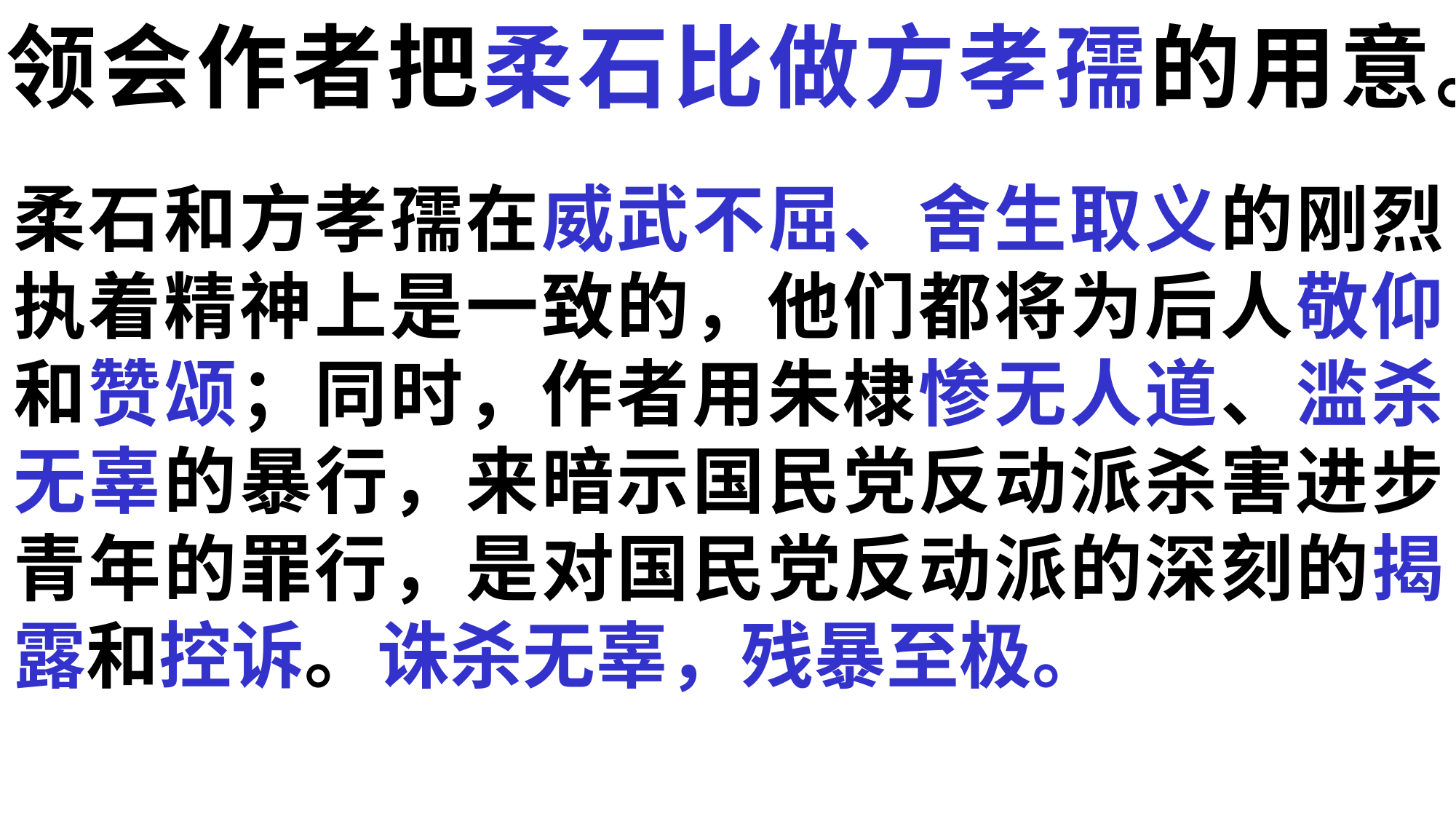

领会作者把柔石比做方孝孺的用意。

柔石和方孝孺在威武不屈、舍生取义的刚烈执着精神上是一致的，他们都将为后人敬仰和赞颂；同时，作者用朱棣惨无人道、滥杀无辜的暴行，来暗示国民党反动派杀害进步青年的罪行，是对国民党反动派的深刻的揭露和控诉。诛杀无辜，残暴至极。